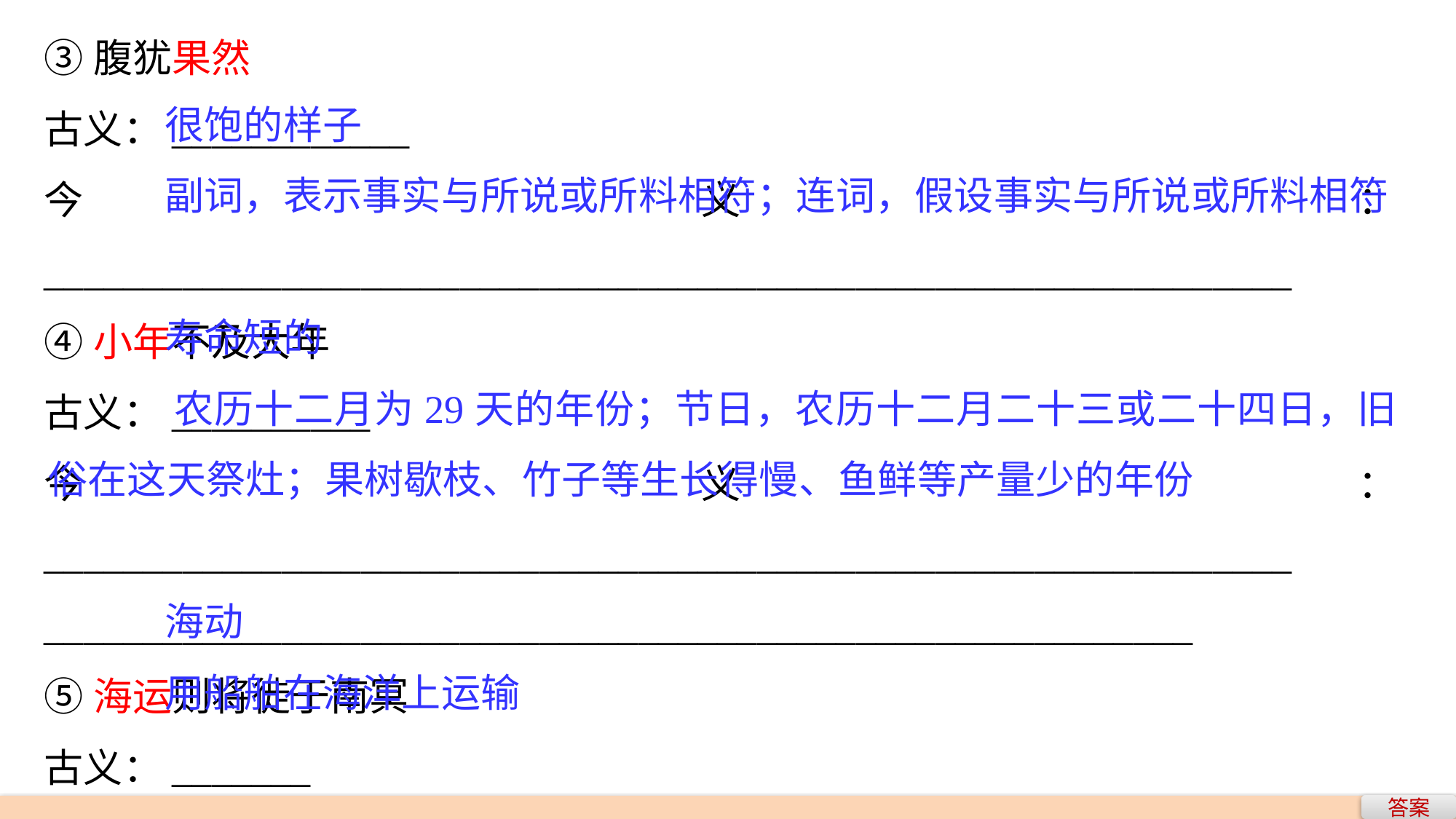

③腹犹果然
古义：____________
今义：_______________________________________________________________
④小年不及大年
古义：__________
今义：_______________________________________________________________
__________________________________________________________
⑤海运则将徙于南冥
古义：_______
今义：_____________________
            很饱的样子
            副词，表示事实与所说或所料相符；连词，假设事实与所说或所料相符

            寿命短的
            农历十二月为29天的年份；节日，农历十二月二十三或二十四日，旧俗在这天祭灶；果树歇枝、竹子等生长得慢、鱼鲜等产量少的年份

            海动
            用船舶在海洋上运输
答案